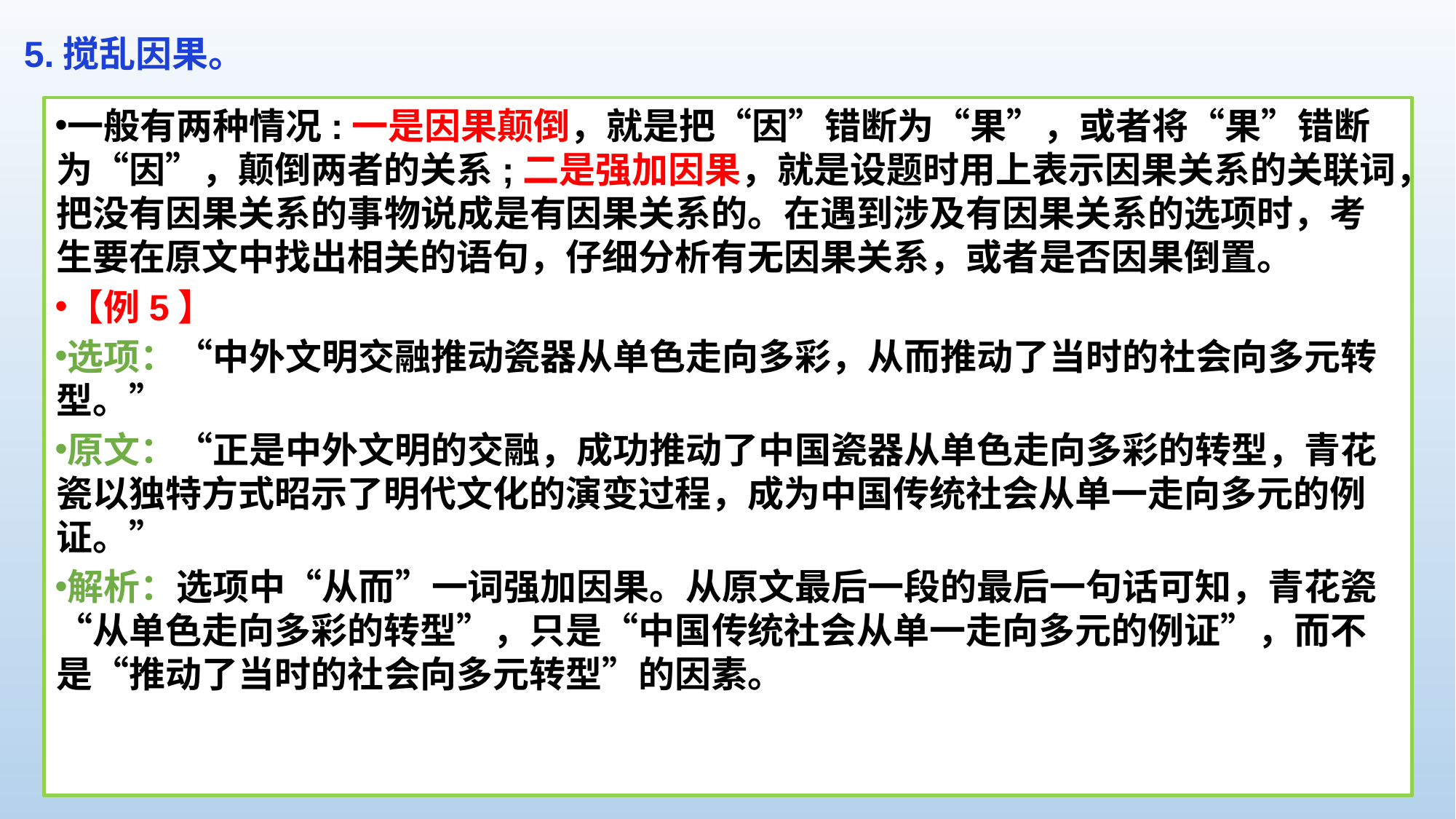

5.搅乱因果。
一般有两种情况:一是因果颠倒，就是把“因”错断为“果”，或者将“果”错断为“因”，颠倒两者的关系;二是强加因果，就是设题时用上表示因果关系的关联词，把没有因果关系的事物说成是有因果关系的。在遇到涉及有因果关系的选项时，考生要在原文中找出相关的语句，仔细分析有无因果关系，或者是否因果倒置。
【例5】
选项：“中外文明交融推动瓷器从单色走向多彩，从而推动了当时的社会向多元转型。”
原文：“正是中外文明的交融，成功推动了中国瓷器从单色走向多彩的转型，青花瓷以独特方式昭示了明代文化的演变过程，成为中国传统社会从单一走向多元的例证。”
解析：选项中“从而”一词强加因果。从原文最后一段的最后一句话可知，青花瓷“从单色走向多彩的转型”，只是“中国传统社会从单一走向多元的例证”，而不是“推动了当时的社会向多元转型”的因素。